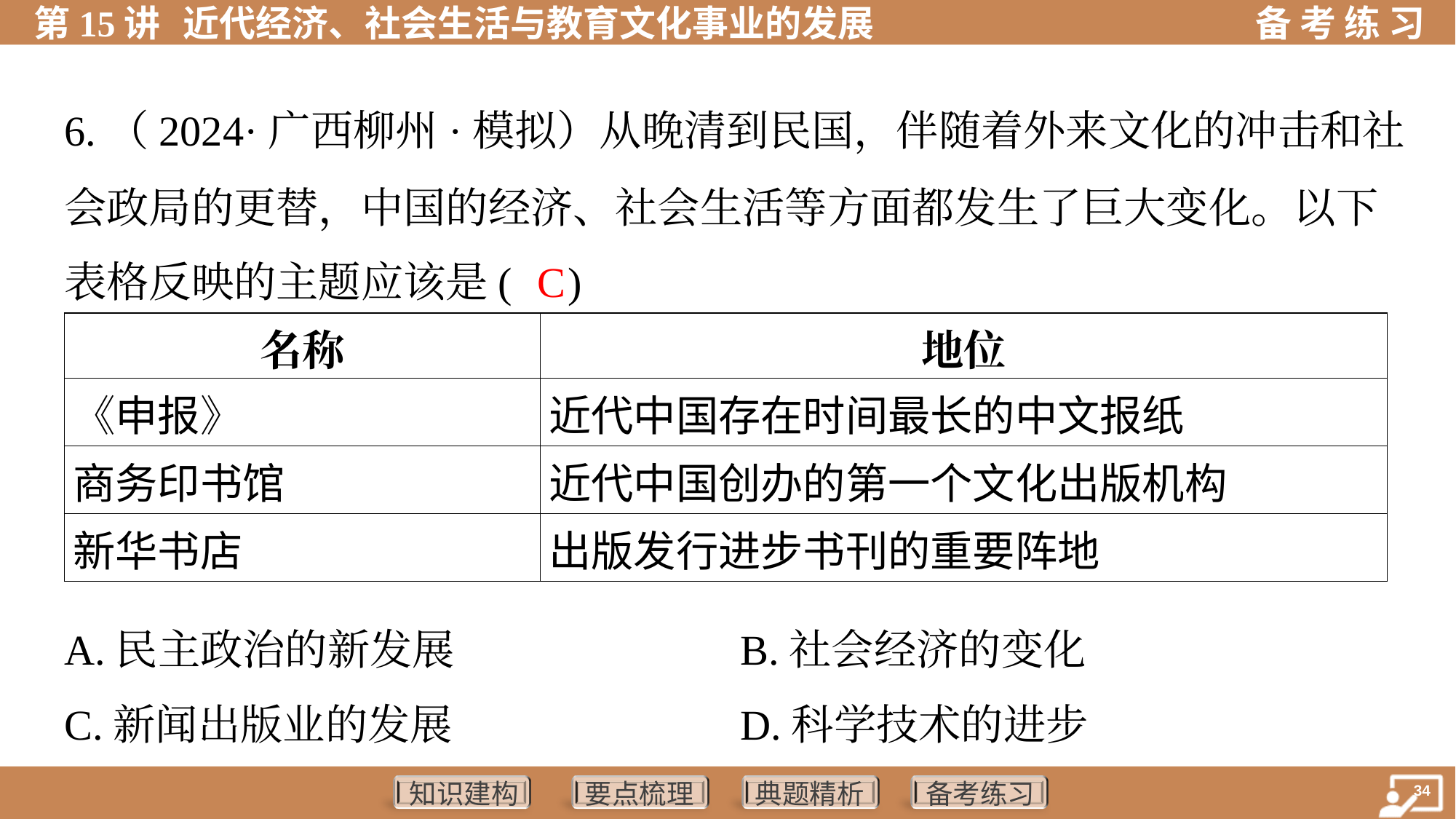

6.（2024·广西柳州·模拟）从晚清到民国，伴随着外来文化的冲击和社
会政局的更替，中国的经济、社会生活等方面都发生了巨大变化。以下
表格反映的主题应该是(     )
C
| 名称 | 地位 |
| --- | --- |
| 《申报》 | 近代中国存在时间最长的中文报纸 |
| 商务印书馆 | 近代中国创办的第一个文化出版机构 |
| 新华书店 | 出版发行进步书刊的重要阵地 |
A.民主政治的新发展	B.社会经济的变化
C.新闻出版业的发展	D.科学技术的进步